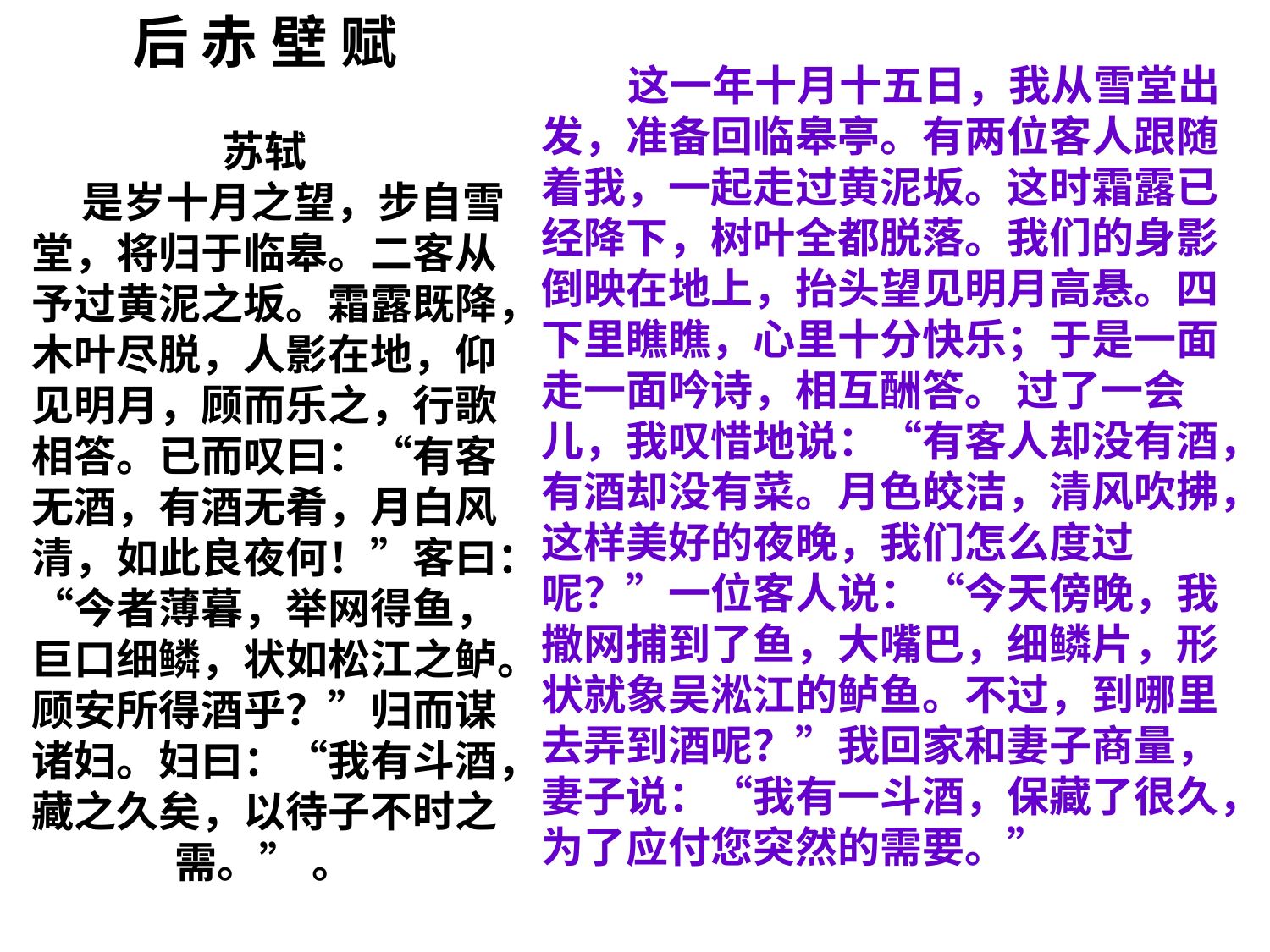

后 赤 壁 赋
苏轼
      是岁十月之望，步自雪堂，将归于临皋。二客从予过黄泥之坂。霜露既降，木叶尽脱，人影在地，仰见明月，顾而乐之，行歌相答。已而叹曰：“有客无酒，有酒无肴，月白风清，如此良夜何！”客曰：“今者薄暮，举网得鱼，巨口细鳞，状如松江之鲈。顾安所得酒乎？”归而谋诸妇。妇曰：“我有斗酒，藏之久矣，以待子不时之需。” 。
        这一年十月十五日，我从雪堂出发，准备回临皋亭。有两位客人跟随着我，一起走过黄泥坂。这时霜露已经降下，树叶全都脱落。我们的身影倒映在地上，抬头望见明月高悬。四下里瞧瞧，心里十分快乐；于是一面走一面吟诗，相互酬答。 过了一会儿，我叹惜地说：“有客人却没有酒，有酒却没有菜。月色皎洁，清风吹拂，这样美好的夜晚，我们怎么度过呢？”一位客人说：“今天傍晚，我撒网捕到了鱼，大嘴巴，细鳞片，形状就象吴淞江的鲈鱼。不过，到哪里去弄到酒呢？”我回家和妻子商量，妻子说：“我有一斗酒，保藏了很久，为了应付您突然的需要。”